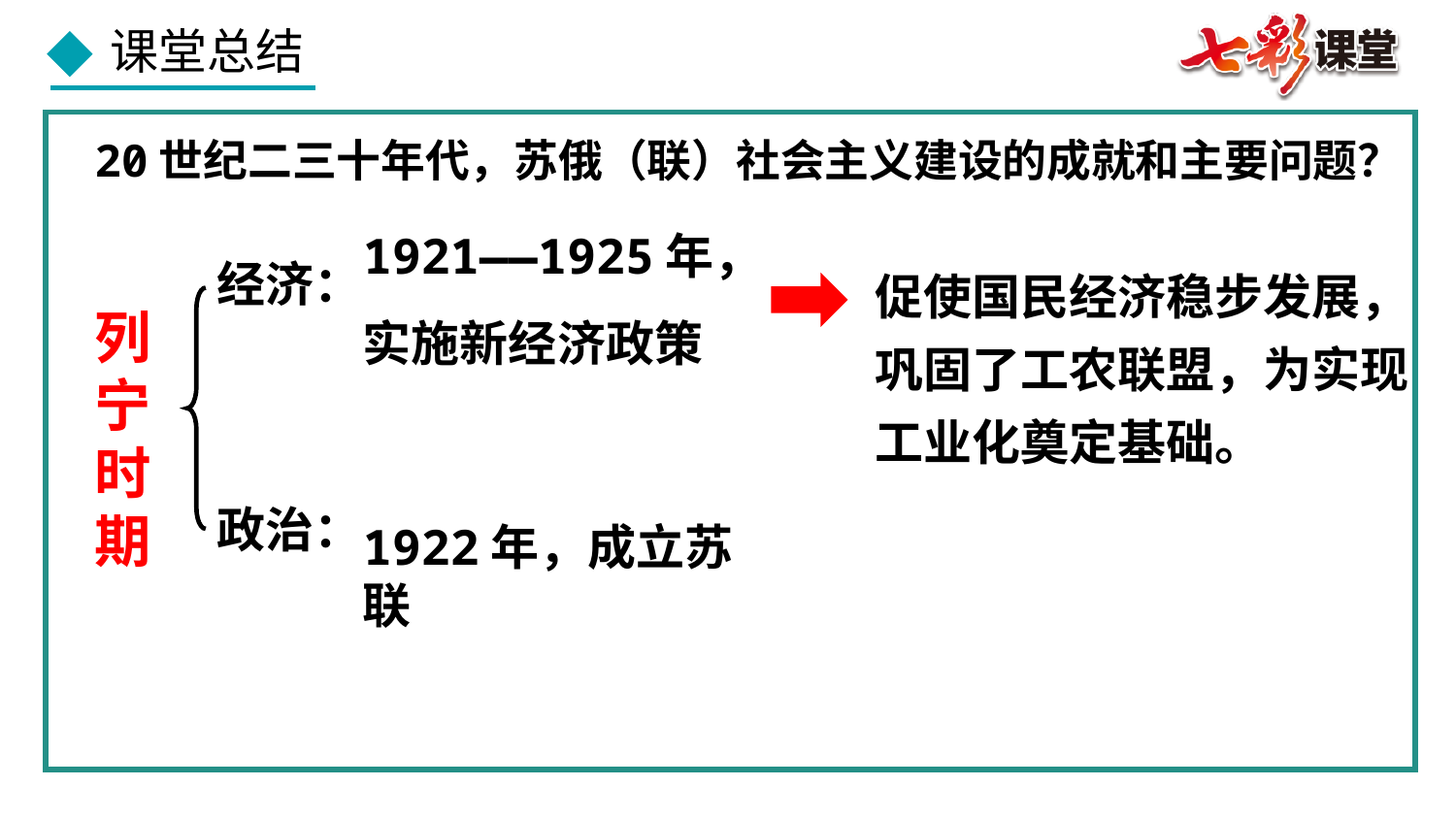

20世纪二三十年代，苏俄（联）社会主义建设的成就和主要问题？
1921——1925年，
实施新经济政策
促使国民经济稳步发展，巩固了工农联盟，为实现工业化奠定基础。
经济：

列宁时期
政治：
1922年，成立苏联